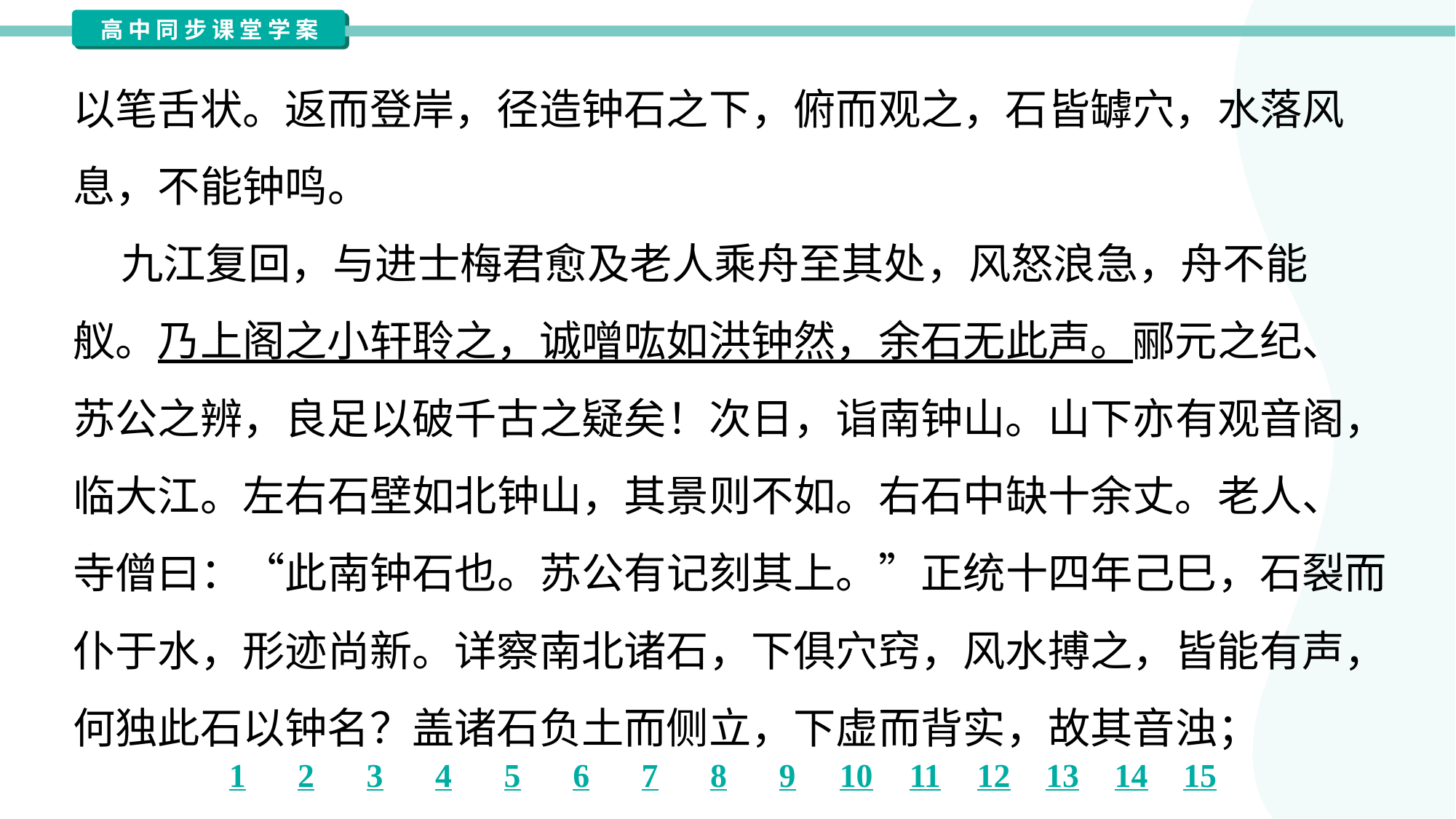

以笔舌状。返而登岸，径造钟石之下，俯而观之，石皆罅穴，水落风
息，不能钟鸣。
    九江复回，与进士梅君愈及老人乘舟至其处，风怒浪急，舟不能
舣。乃上阁之小轩聆之，诚噌吰如洪钟然，余石无此声。郦元之纪、
苏公之辨，良足以破千古之疑矣！次日，诣南钟山。山下亦有观音阁，
临大江。左右石壁如北钟山，其景则不如。右石中缺十余丈。老人、
寺僧曰：“此南钟石也。苏公有记刻其上。”正统十四年己巳，石裂而
仆于水，形迹尚新。详察南北诸石，下俱穴窍，风水搏之，皆能有声，
何独此石以钟名？盖诸石负土而侧立，下虚而背实，故其音浊；